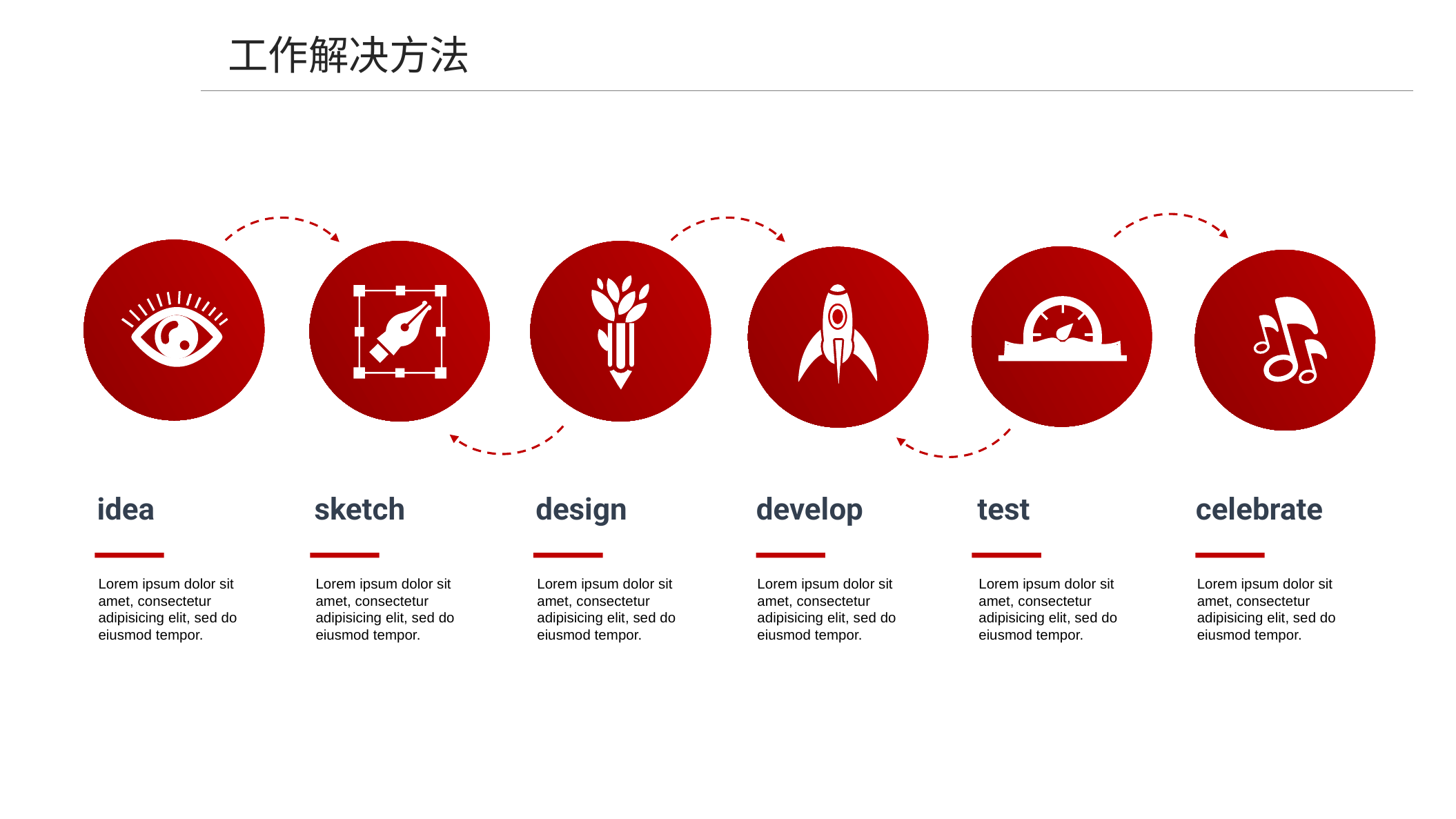

# 工作解决方法

idea
sketch
design
develop
test
celebrate

Lorem ipsum dolor sit amet, consectetur adipisicing elit, sed do eiusmod tempor.

Lorem ipsum dolor sit amet, consectetur adipisicing elit, sed do eiusmod tempor.

Lorem ipsum dolor sit amet, consectetur adipisicing elit, sed do eiusmod tempor.

Lorem ipsum dolor sit amet, consectetur adipisicing elit, sed do eiusmod tempor.

Lorem ipsum dolor sit amet, consectetur adipisicing elit, sed do eiusmod tempor.

Lorem ipsum dolor sit amet, consectetur adipisicing elit, sed do eiusmod tempor.

延迟符